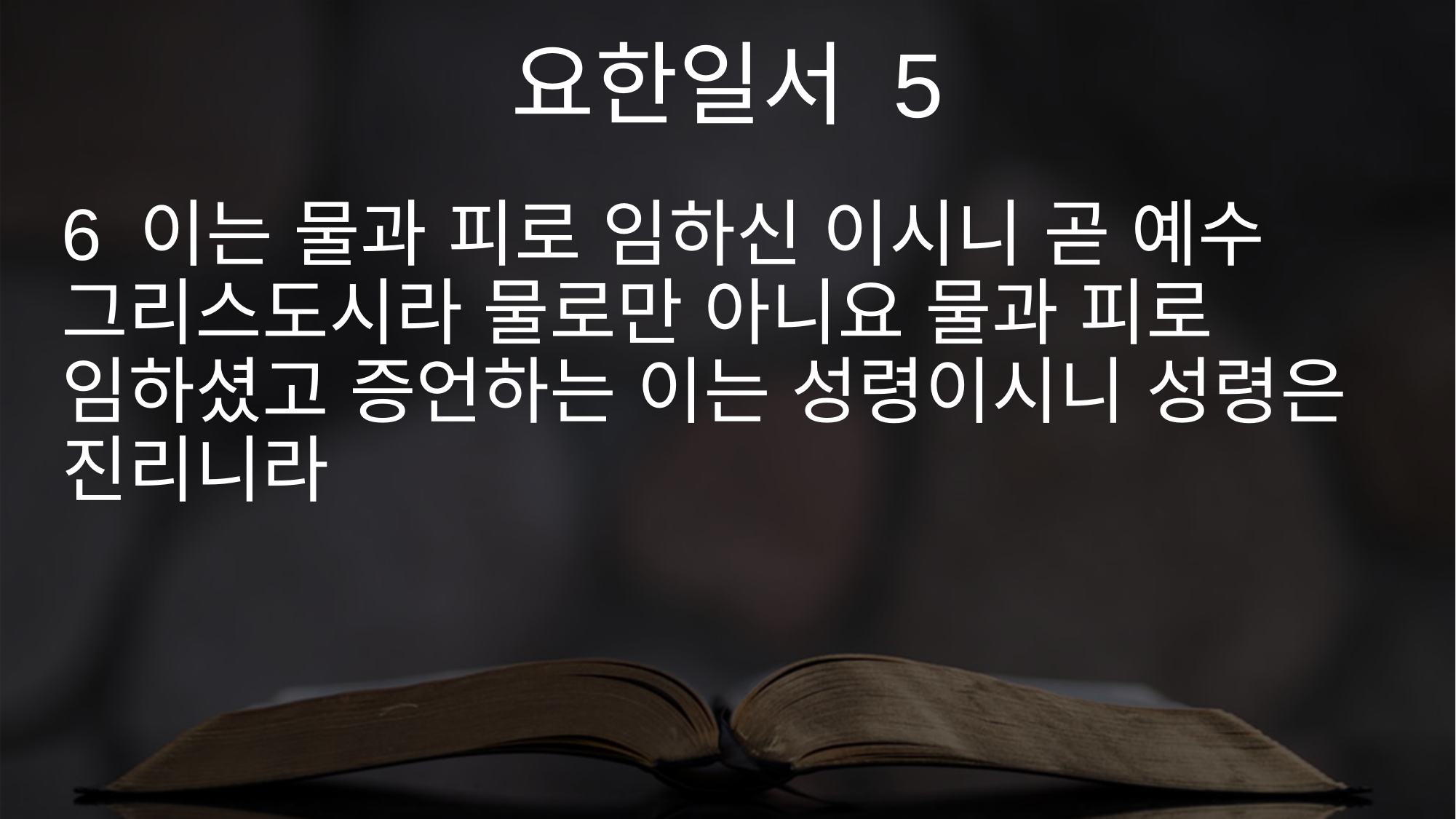

요한일서 5
6 이는 물과 피로 임하신 이시니 곧 예수 그리스도시라 물로만 아니요 물과 피로 임하셨고 증언하는 이는 성령이시니 성령은 진리니라